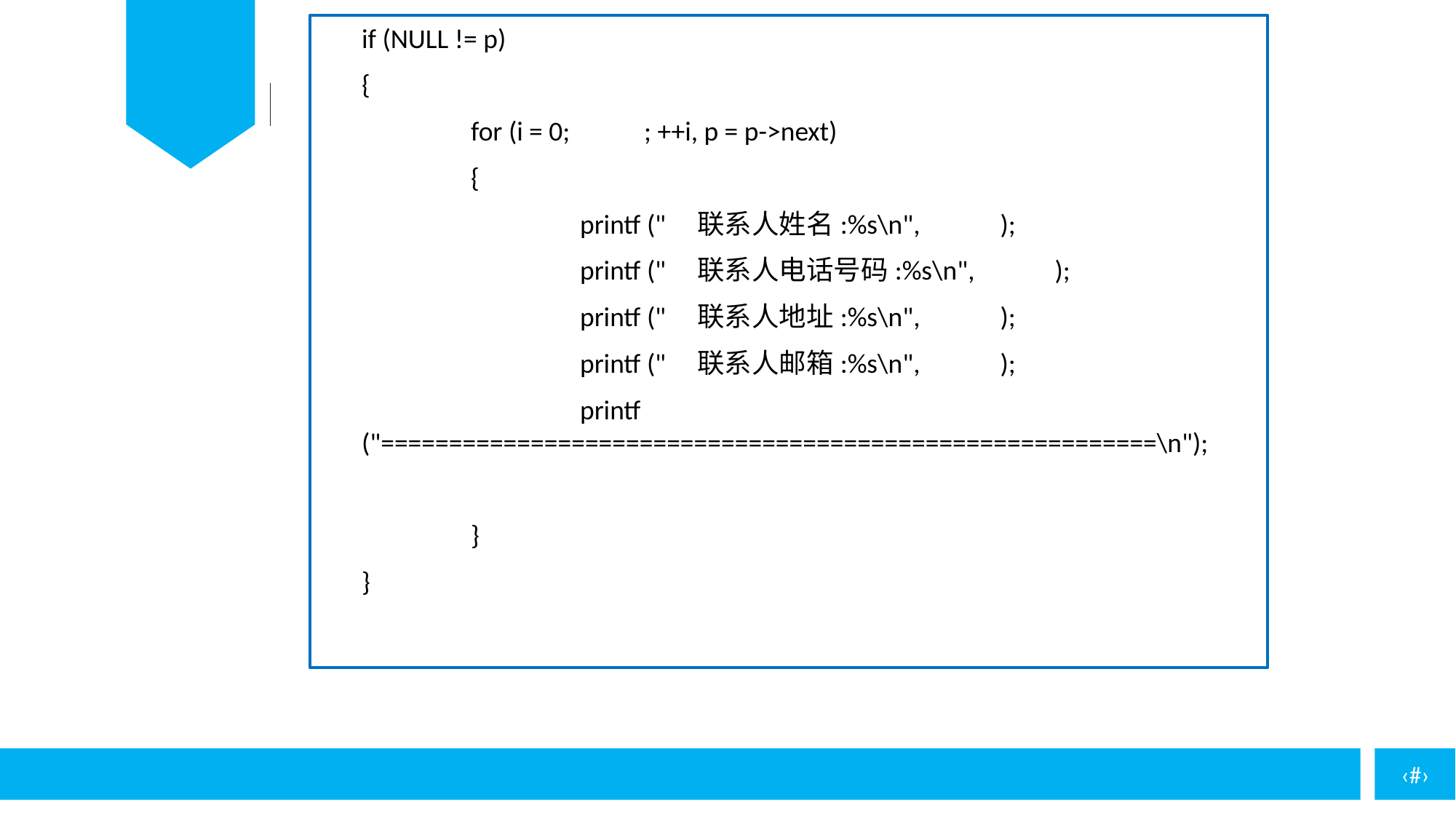

if (NULL != p)
	{
		for (i = 0;            ; ++i, p = p->next)
		{
			printf ("    联系人姓名:%s\n",             );
			printf ("    联系人电话号码:%s\n",             );
			printf ("    联系人地址:%s\n",             );
			printf ("    联系人邮箱:%s\n",             );
			printf ("=========================================================\n");

		}
	}